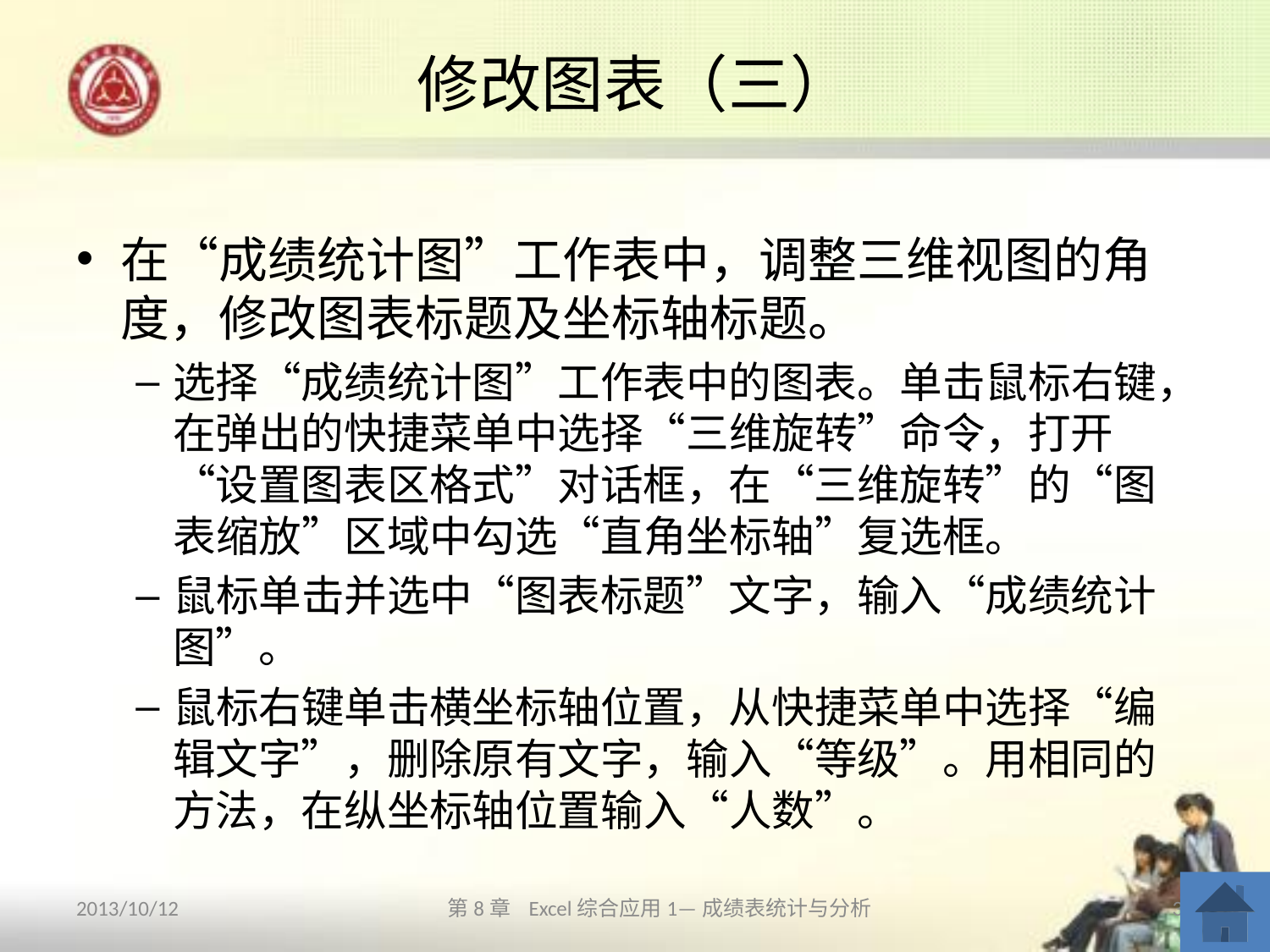

# 修改图表（三）
在“成绩统计图”工作表中，调整三维视图的角度，修改图表标题及坐标轴标题。
选择“成绩统计图”工作表中的图表。单击鼠标右键，在弹出的快捷菜单中选择“三维旋转”命令，打开“设置图表区格式”对话框，在“三维旋转”的“图表缩放”区域中勾选“直角坐标轴”复选框。
鼠标单击并选中“图表标题”文字，输入“成绩统计图”。
鼠标右键单击横坐标轴位置，从快捷菜单中选择“编辑文字”，删除原有文字，输入“等级”。用相同的方法，在纵坐标轴位置输入“人数”。

2013/10/12
第8章  Excel综合应用1—成绩表统计与分析
30